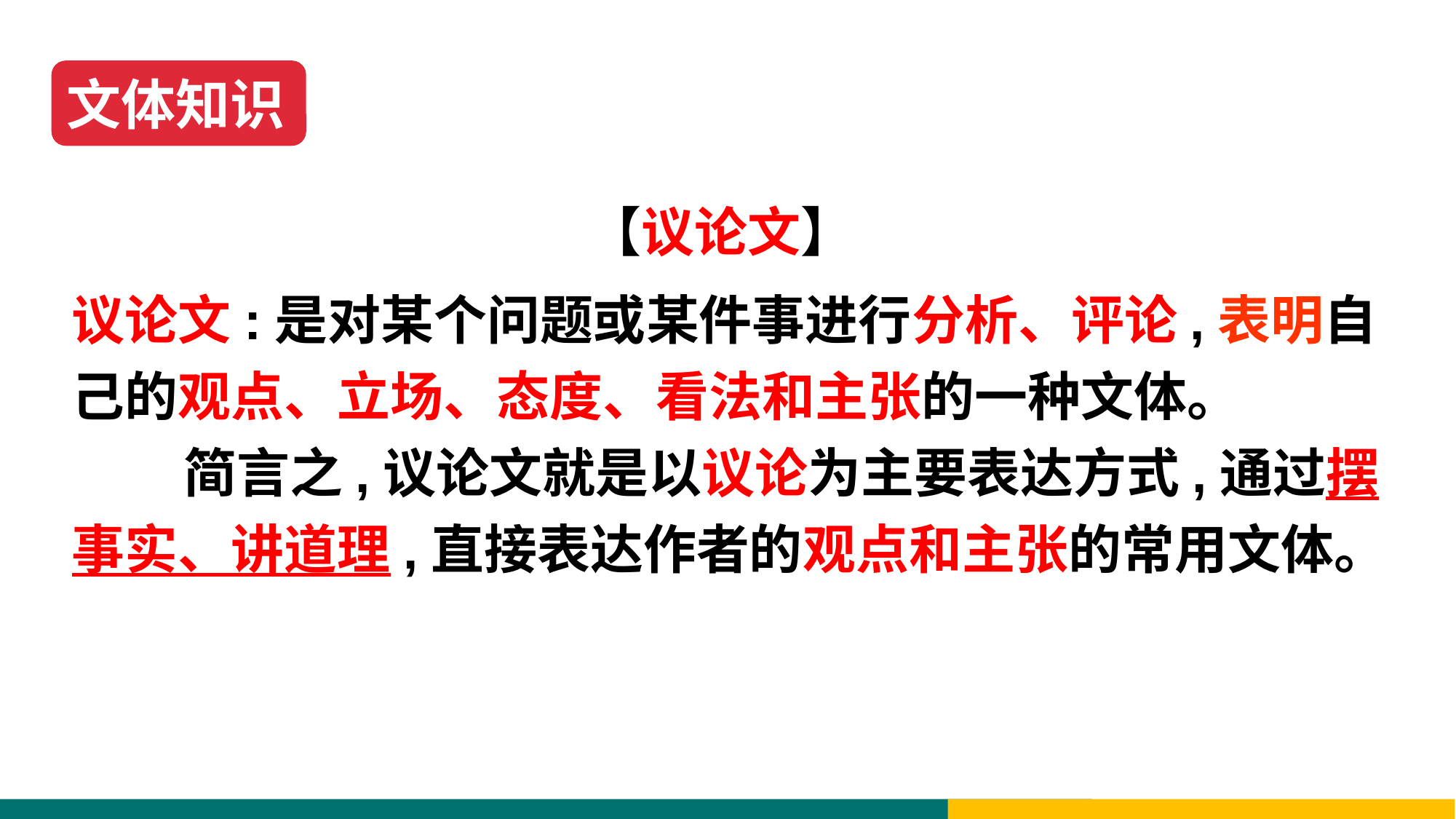

文体知识
【议论文】
议论文:是对某个问题或某件事进行分析、评论,表明自己的观点、立场、态度、看法和主张的一种文体。
         简言之,议论文就是以议论为主要表达方式,通过摆事实、讲道理,直接表达作者的观点和主张的常用文体。